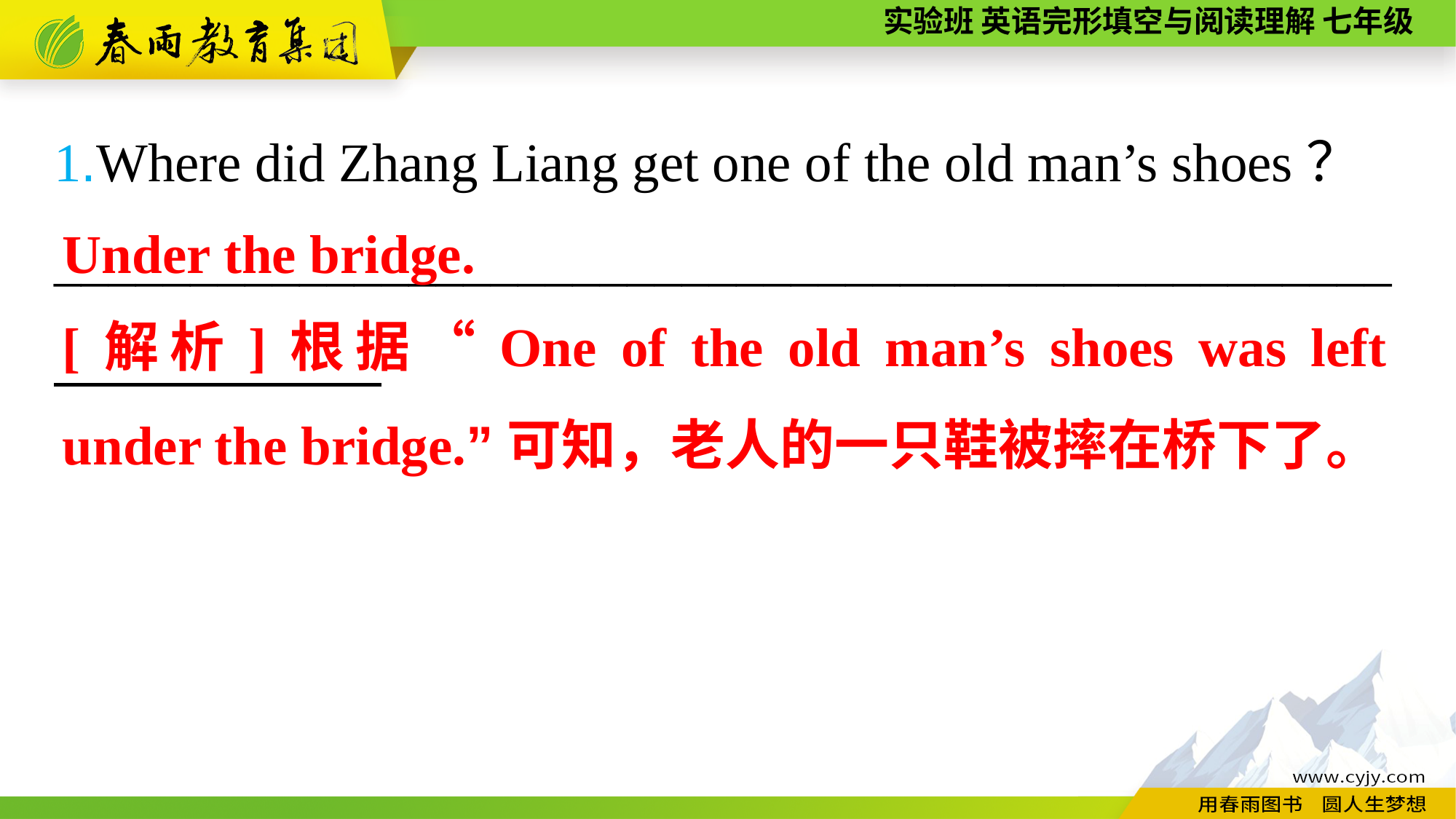

1.Where did Zhang Liang get one of the old man’s shoes？
_________________________________________________
Under the bridge.
[解析]根据“One of the old man’s shoes was left under the bridge.”可知，老人的一只鞋被摔在桥下了。